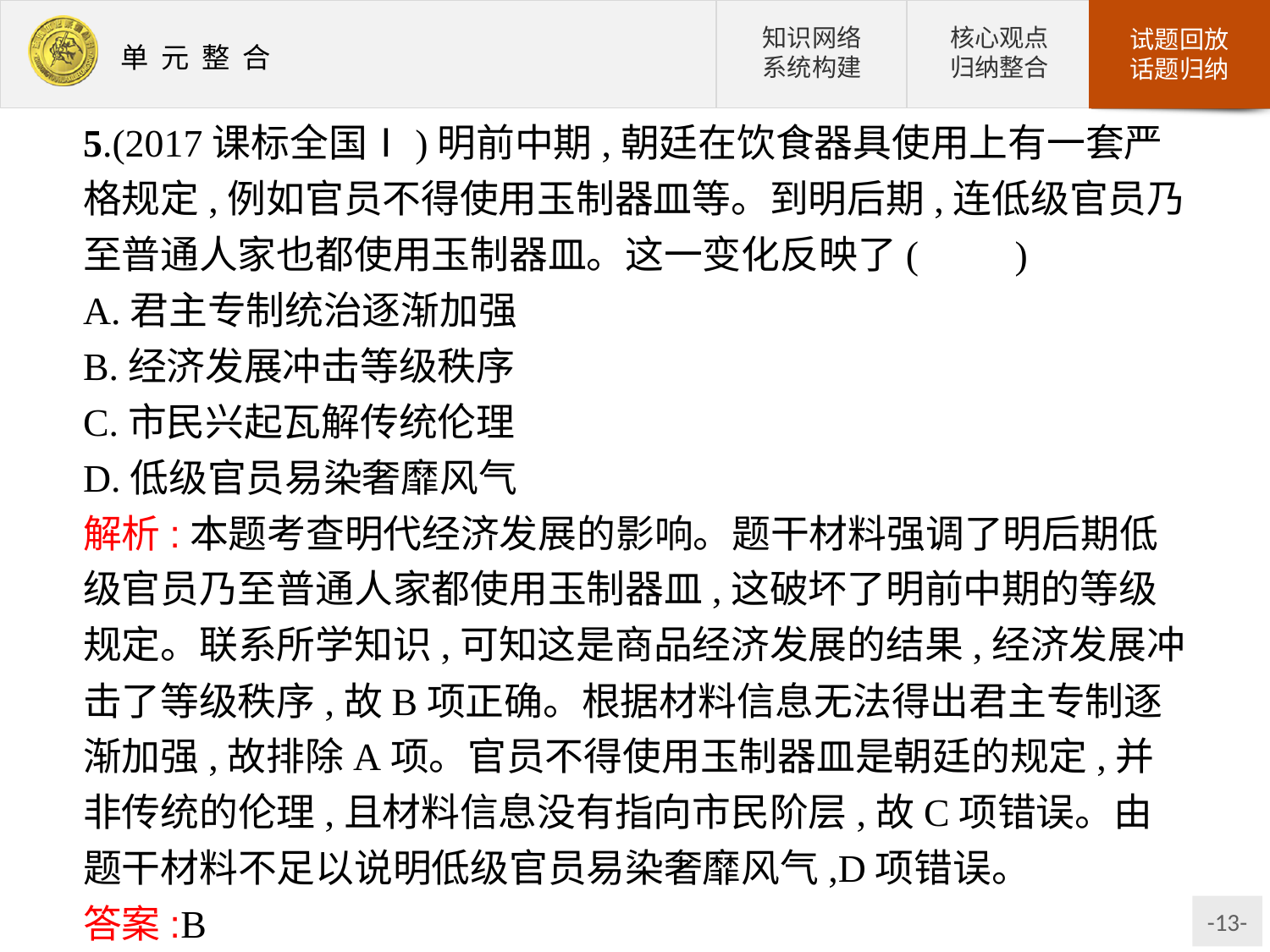

5.(2017课标全国Ⅰ)明前中期,朝廷在饮食器具使用上有一套严格规定,例如官员不得使用玉制器皿等。到明后期,连低级官员乃至普通人家也都使用玉制器皿。这一变化反映了(　　)
A.君主专制统治逐渐加强
B.经济发展冲击等级秩序
C.市民兴起瓦解传统伦理
D.低级官员易染奢靡风气
解析:本题考查明代经济发展的影响。题干材料强调了明后期低级官员乃至普通人家都使用玉制器皿,这破坏了明前中期的等级规定。联系所学知识,可知这是商品经济发展的结果,经济发展冲击了等级秩序,故B项正确。根据材料信息无法得出君主专制逐渐加强,故排除A项。官员不得使用玉制器皿是朝廷的规定,并非传统的伦理,且材料信息没有指向市民阶层,故C项错误。由题干材料不足以说明低级官员易染奢靡风气,D项错误。
答案:B